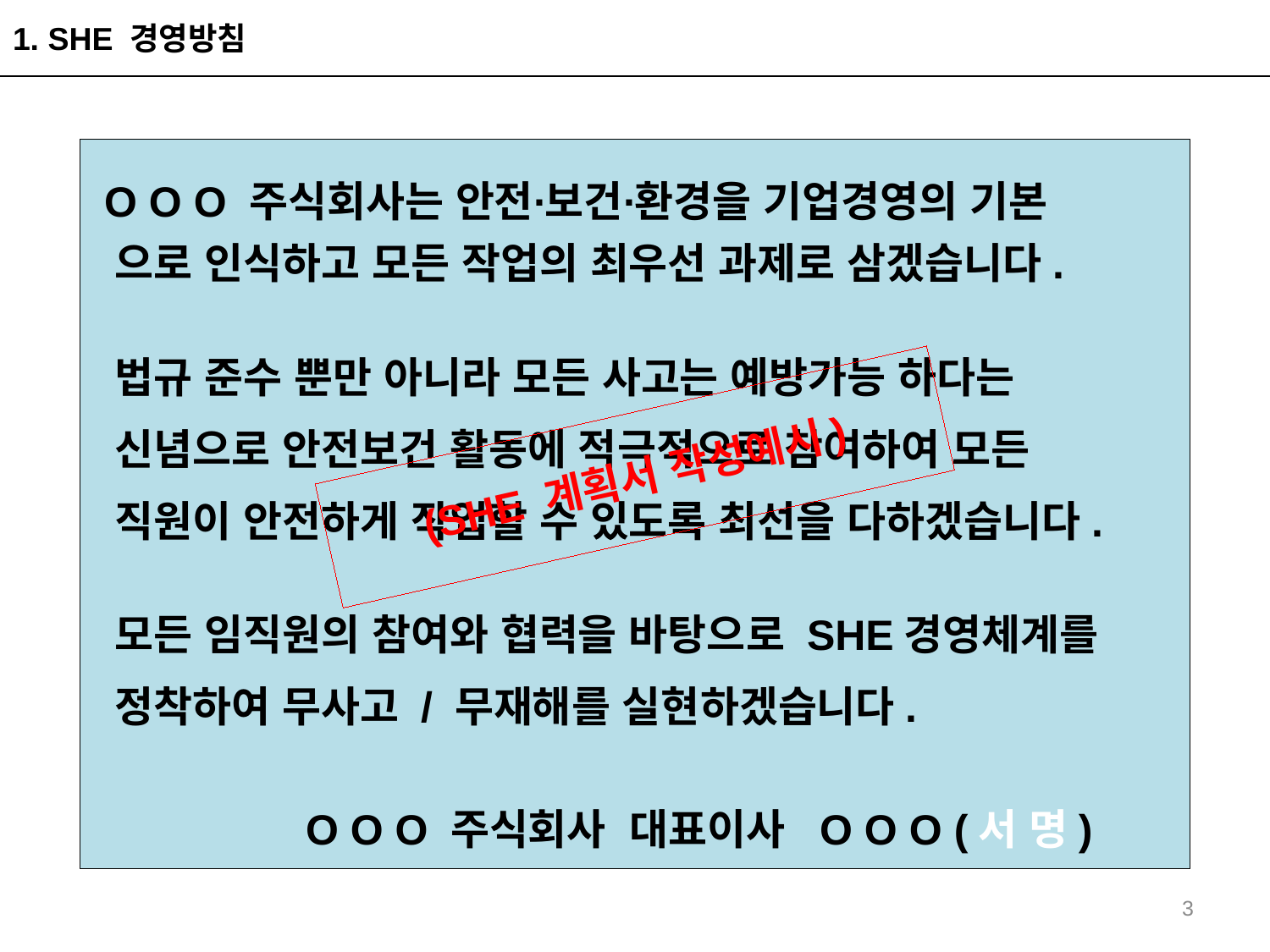

1. SHE 경영방침

 O O O 주식회사는 안전∙보건∙환경을 기업경영의 기본
 으로 인식하고 모든 작업의 최우선 과제로 삼겠습니다.

 법규 준수 뿐만 아니라 모든 사고는 예방가능 하다는
 신념으로 안전보건 활동에 적극적으로 참여하여 모든
 직원이 안전하게 작업할 수 있도록 최선을 다하겠습니다.

 모든 임직원의 참여와 협력을 바탕으로 SHE경영체계를
 정착하여 무사고 / 무재해를 실현하겠습니다.
                  O O O 주식회사  대표이사  O O O (서 명)

# (SHE 계획서 작성예시)
3